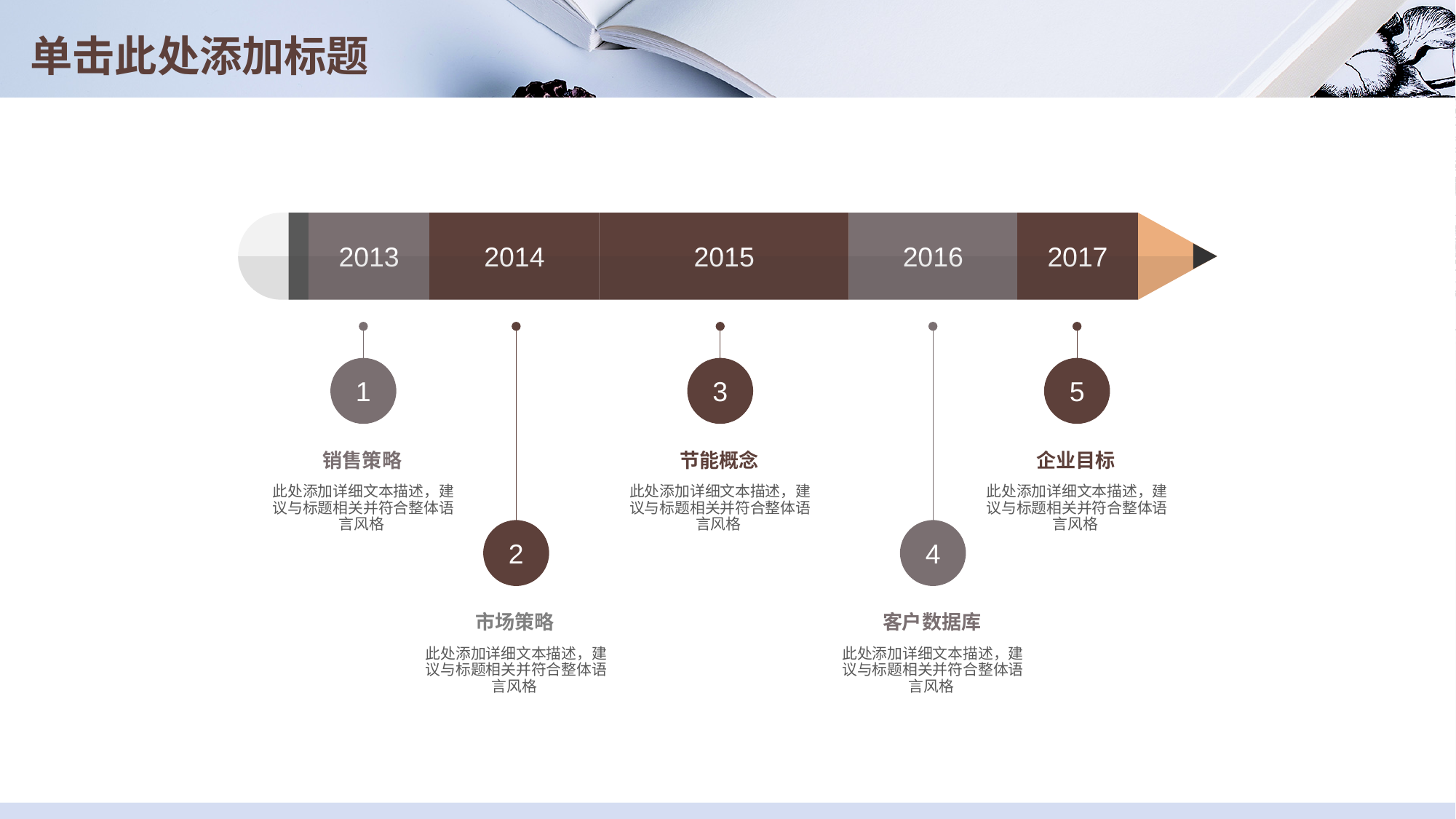

# 单击此处添加标题

2013

2014

2015

2016

2017

1
3
5
2
4
销售策略
节能概念
企业目标
此处添加详细文本描述，建议与标题相关并符合整体语言风格
此处添加详细文本描述，建议与标题相关并符合整体语言风格
此处添加详细文本描述，建议与标题相关并符合整体语言风格
市场策略
客户数据库
此处添加详细文本描述，建议与标题相关并符合整体语言风格
此处添加详细文本描述，建议与标题相关并符合整体语言风格